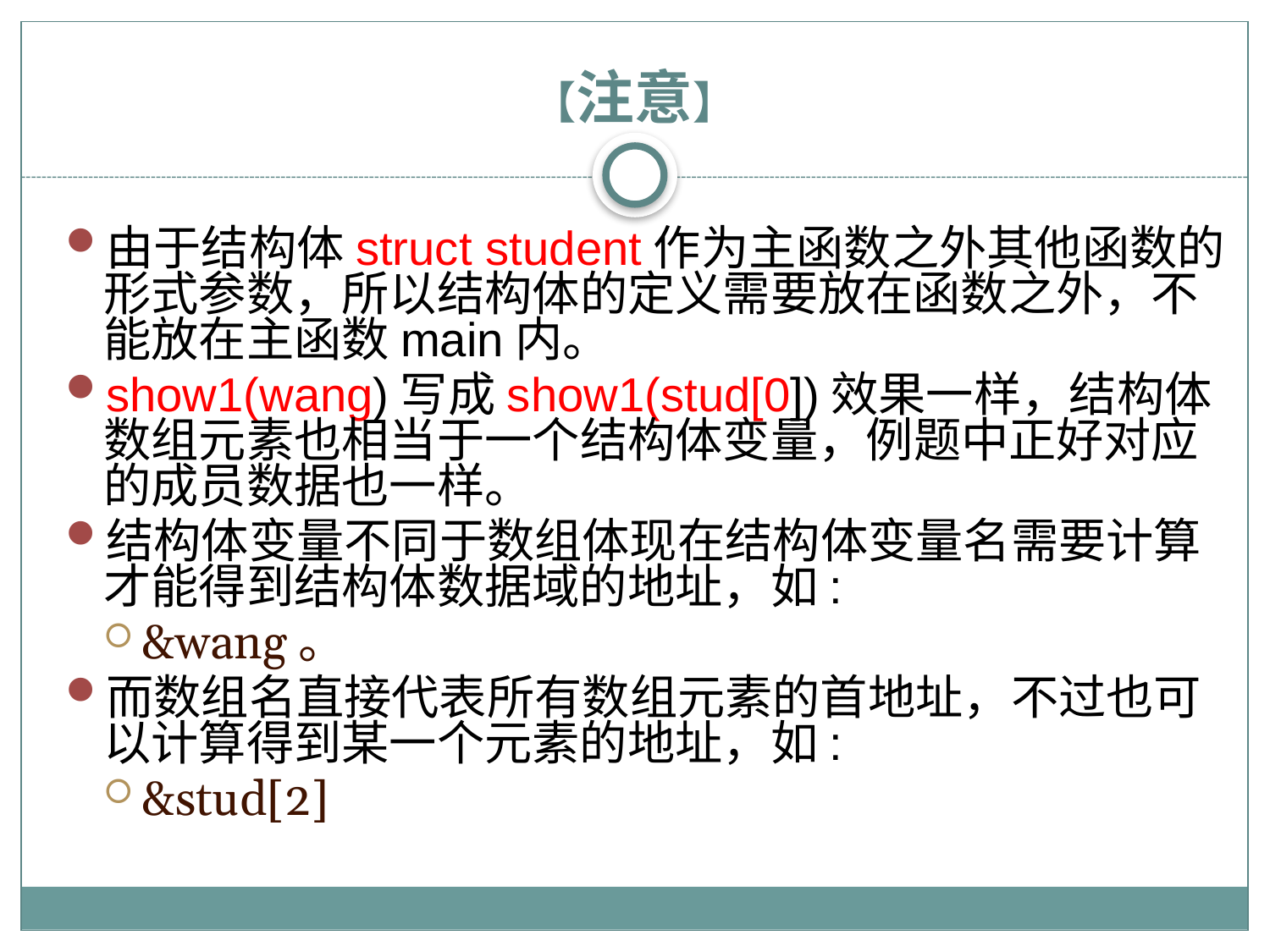

# 【注意】
由于结构体struct student作为主函数之外其他函数的形式参数，所以结构体的定义需要放在函数之外，不能放在主函数main内。
show1(wang)写成show1(stud[0])效果一样，结构体数组元素也相当于一个结构体变量，例题中正好对应的成员数据也一样。
结构体变量不同于数组体现在结构体变量名需要计算才能得到结构体数据域的地址，如:
&wang。
而数组名直接代表所有数组元素的首地址，不过也可以计算得到某一个元素的地址，如:
&stud[2]